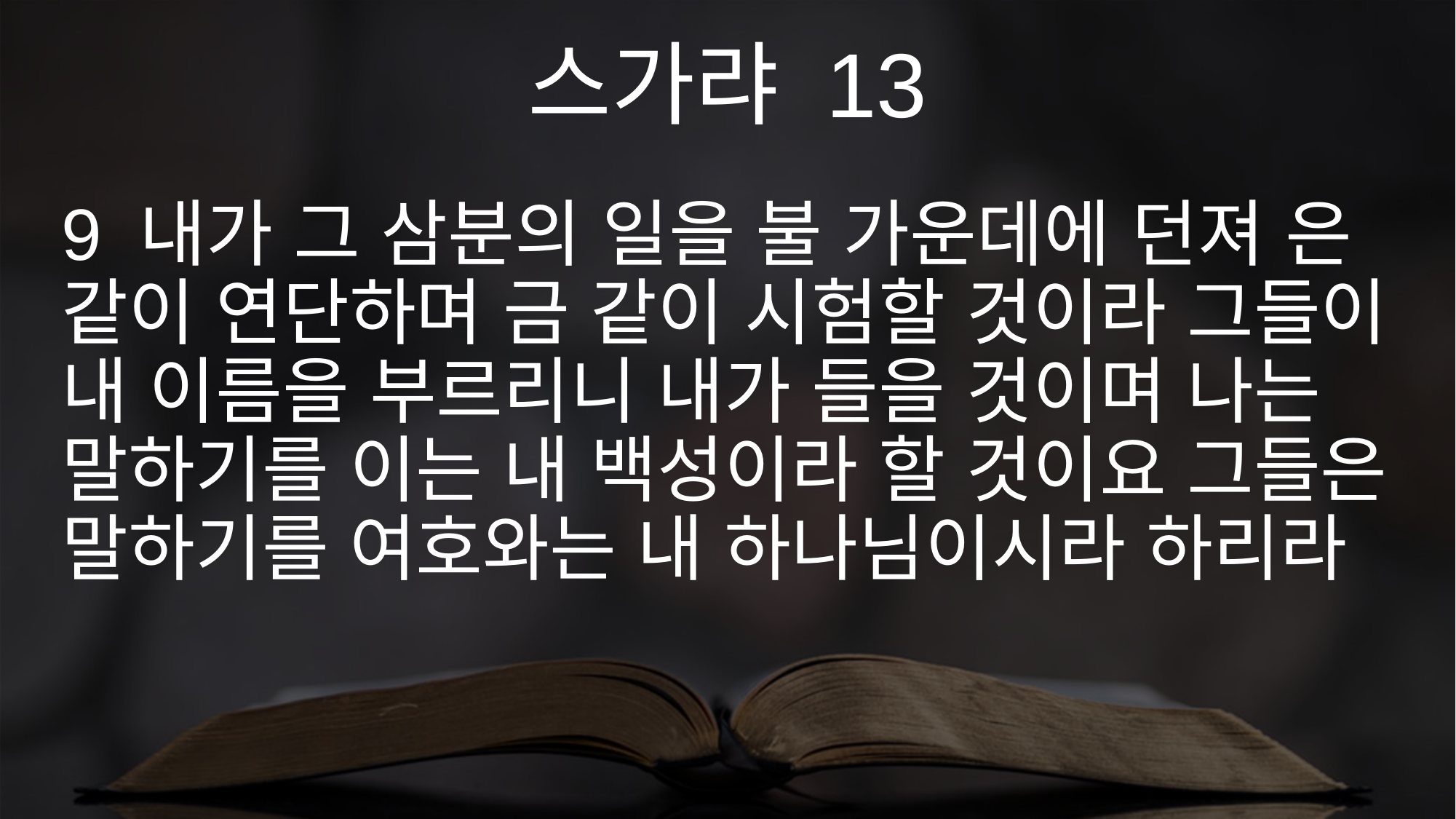

스가랴 13
9 내가 그 삼분의 일을 불 가운데에 던져 은 같이 연단하며 금 같이 시험할 것이라 그들이 내 이름을 부르리니 내가 들을 것이며 나는 말하기를 이는 내 백성이라 할 것이요 그들은 말하기를 여호와는 내 하나님이시라 하리라